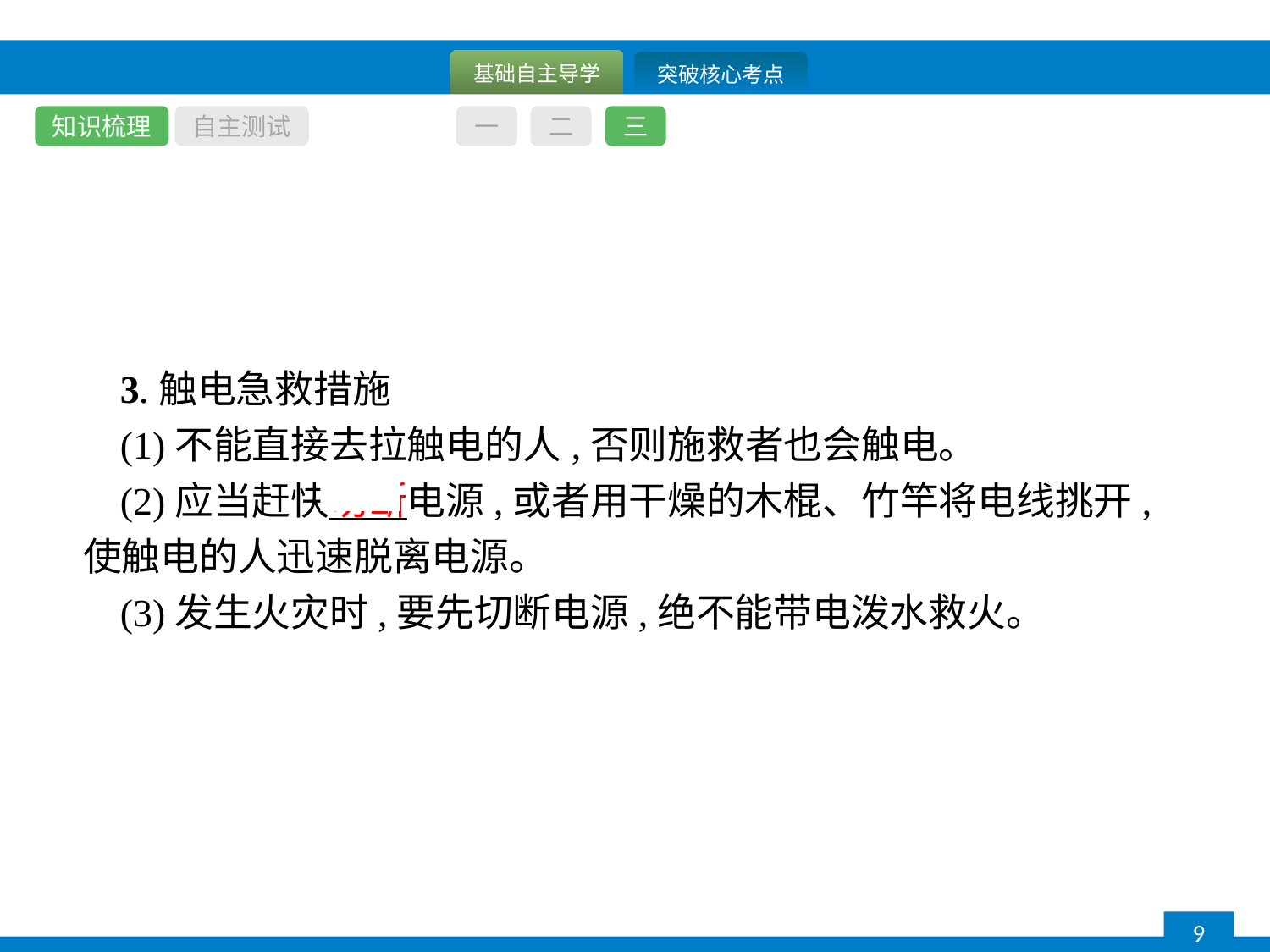

知识梳理
自主测试
一
二
三
3.触电急救措施
(1)不能直接去拉触电的人,否则施救者也会触电。
(2)应当赶快切断电源,或者用干燥的木棍、竹竿将电线挑开,使触电的人迅速脱离电源。
(3)发生火灾时,要先切断电源,绝不能带电泼水救火。